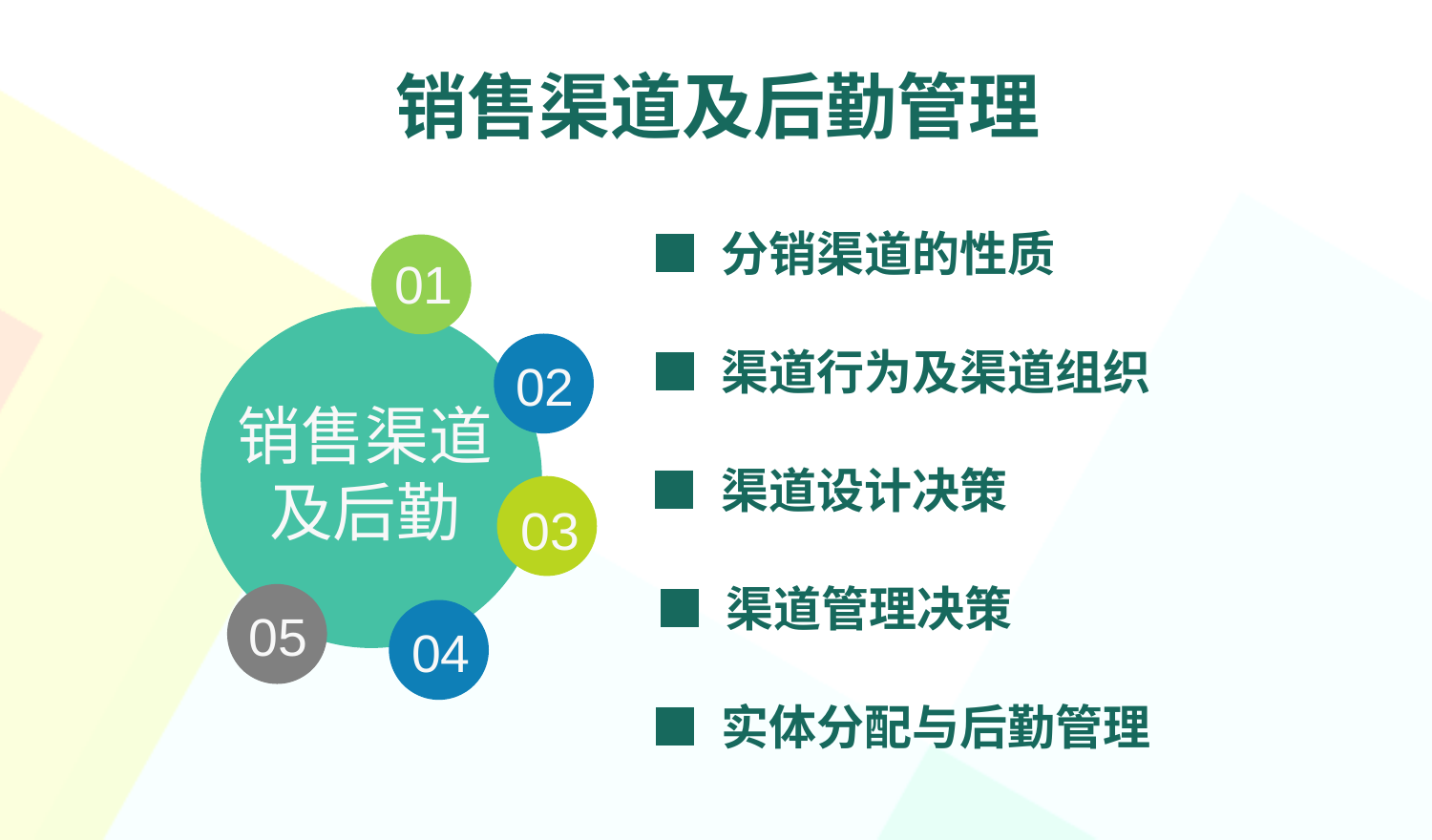

销售渠道及后勤管理
■ 分销渠道的性质

01

02
■ 渠道行为及渠道组织
销售渠道及后勤
■ 渠道设计决策

03
■ 渠道管理决策

05

04
■ 实体分配与后勤管理